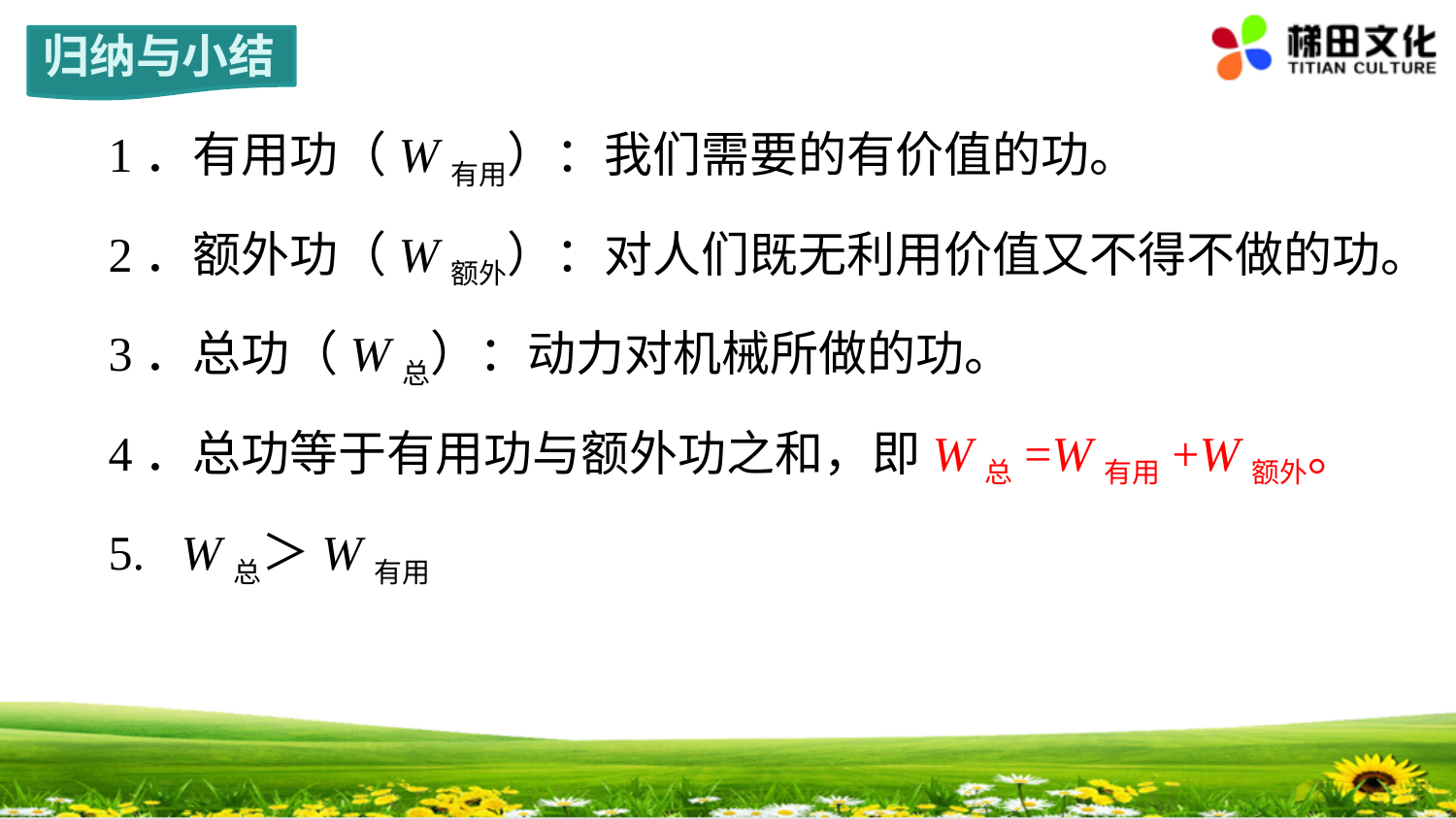

归纳与小结

1．有用功（W有用）：我们需要的有价值的功。
2．额外功（W额外）：对人们既无利用价值又不得不做的功。
3．总功（W总）：动力对机械所做的功。
4．总功等于有用功与额外功之和，即W总=W有用+W额外。
5.   W总＞W有用